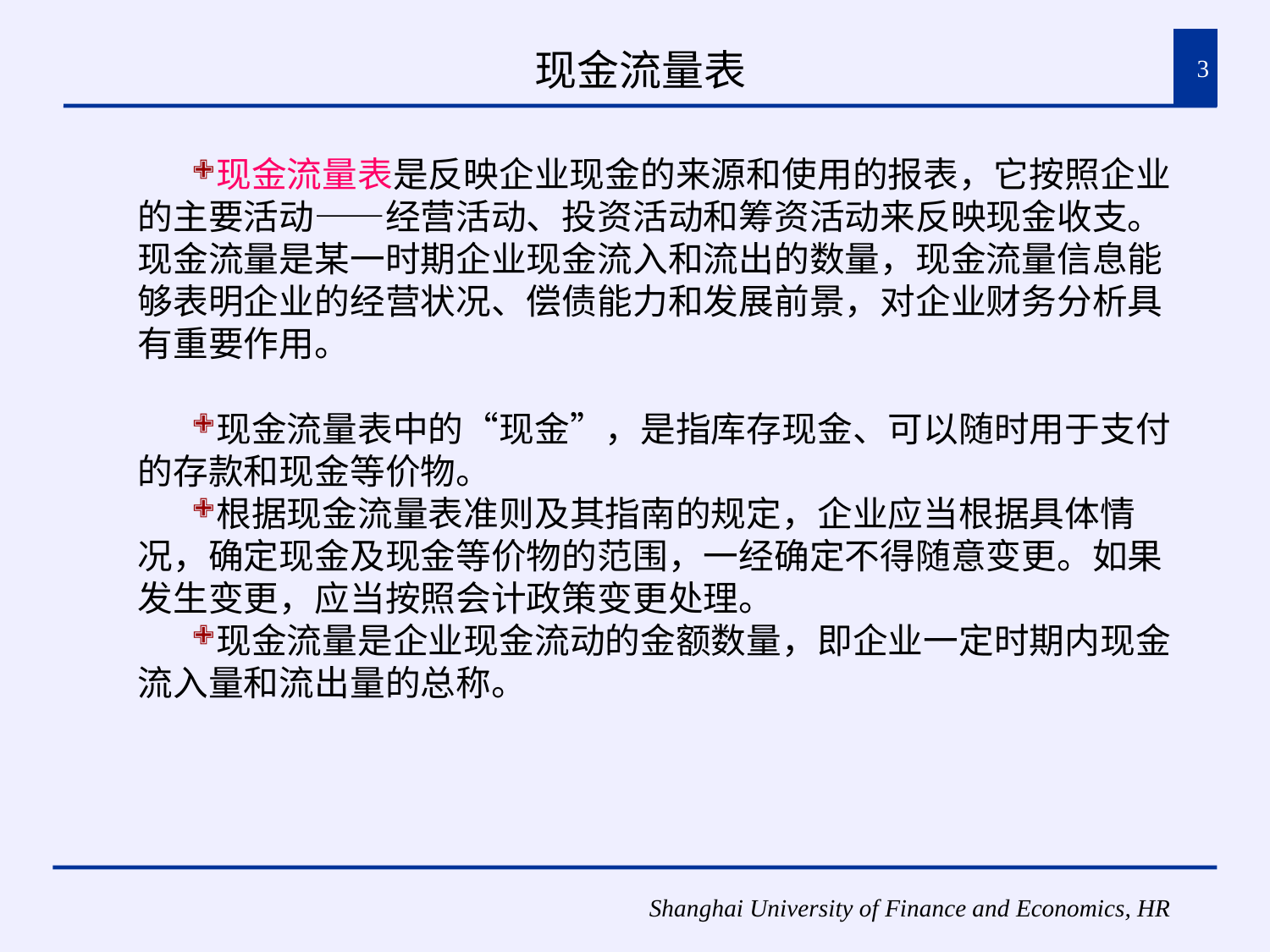

# 现金流量表
3
现金流量表是反映企业现金的来源和使用的报表，它按照企业的主要活动——经营活动、投资活动和筹资活动来反映现金收支。现金流量是某一时期企业现金流入和流出的数量，现金流量信息能够表明企业的经营状况、偿债能力和发展前景，对企业财务分析具有重要作用。

现金流量表中的“现金”，是指库存现金、可以随时用于支付的存款和现金等价物。
根据现金流量表准则及其指南的规定，企业应当根据具体情况，确定现金及现金等价物的范围，一经确定不得随意变更。如果发生变更，应当按照会计政策变更处理。
现金流量是企业现金流动的金额数量，即企业一定时期内现金流入量和流出量的总称。